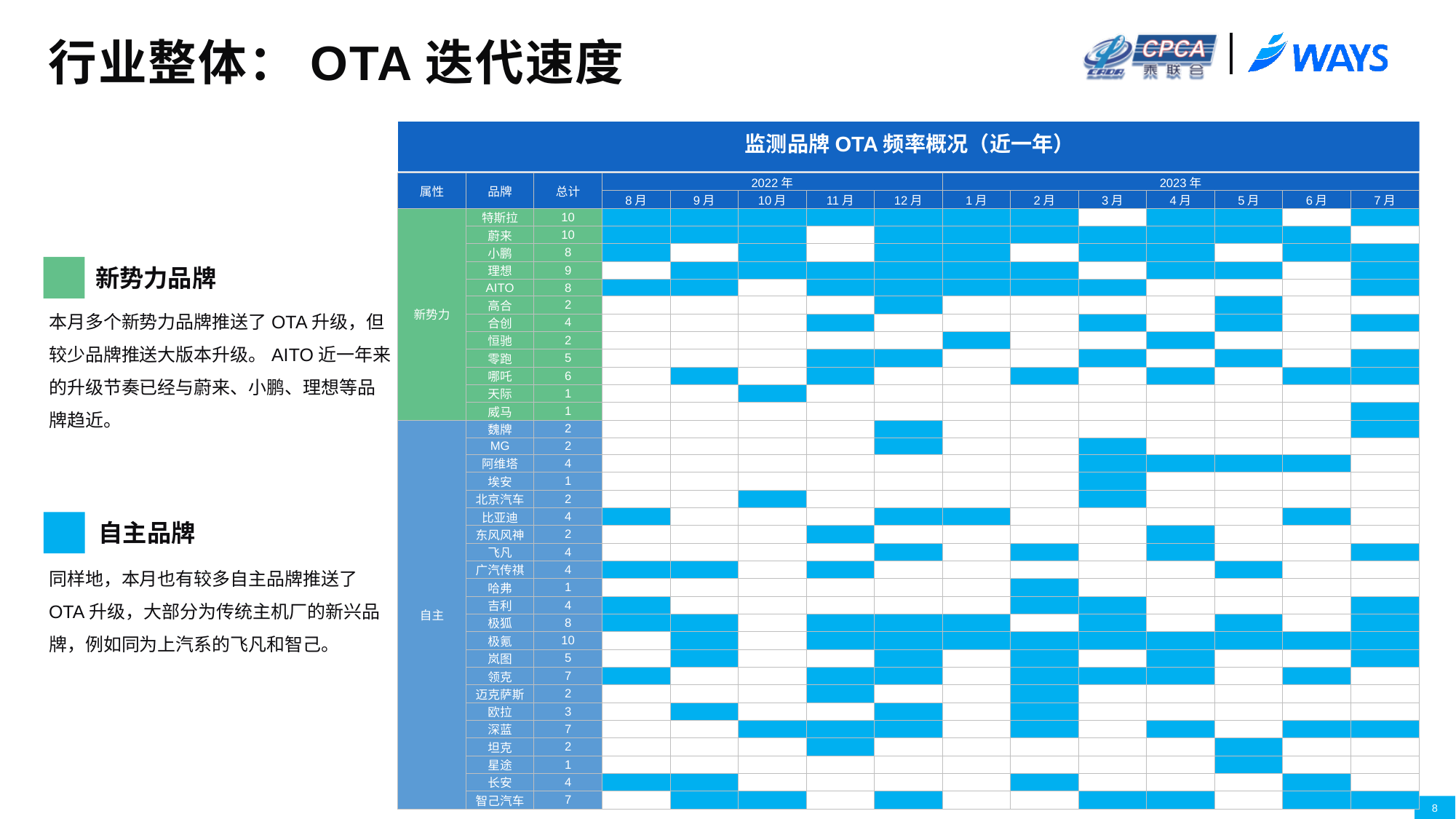

# 行业整体：OTA迭代速度

监测品牌OTA频率概况（近一年）
| 属性 | 品牌 | 总计 | 2022年 |  |  |  |  | 2023年 |  |  |  |  |  |  |
| --- | --- | --- | --- | --- | --- | --- | --- | --- | --- | --- | --- | --- | --- | --- |
|  |  |  | 8月 | 9月 | 10月 | 11月 | 12月 | 1月 | 2月 | 3月 | 4月 | 5月 | 6月 | 7月 |
| 新势力 | 特斯拉 | 10 |  |  |  |  |  |  |  |  |  |  |  |  |
|  | 蔚来 | 10 |  |  |  |  |  |  |  |  |  |  |  |  |
|  | 小鹏 | 8 |  |  |  |  |  |  |  |  |  |  |  |  |
|  | 理想 | 9 |  |  |  |  |  |  |  |  |  |  |  |  |
|  | AITO | 8 |  |  |  |  |  |  |  |  |  |  |  |  |
|  | 高合 | 2 |  |  |  |  |  |  |  |  |  |  |  |  |
|  | 合创 | 4 |  |  |  |  |  |  |  |  |  |  |  |  |
|  | 恒驰 | 2 |  |  |  |  |  |  |  |  |  |  |  |  |
|  | 零跑 | 5 |  |  |  |  |  |  |  |  |  |  |  |  |
|  | 哪吒 | 6 |  |  |  |  |  |  |  |  |  |  |  |  |
|  | 天际 | 1 |  |  |  |  |  |  |  |  |  |  |  |  |
|  | 威马 | 1 |  |  |  |  |  |  |  |  |  |  |  |  |
| 自主 | 魏牌 | 2 |  |  |  |  |  |  |  |  |  |  |  |  |
|  | MG | 2 |  |  |  |  |  |  |  |  |  |  |  |  |
|  | 阿维塔 | 4 |  |  |  |  |  |  |  |  |  |  |  |  |
|  | 埃安 | 1 |  |  |  |  |  |  |  |  |  |  |  |  |
|  | 北京汽车 | 2 |  |  |  |  |  |  |  |  |  |  |  |  |
|  | 比亚迪 | 4 |  |  |  |  |  |  |  |  |  |  |  |  |
|  | 东风风神 | 2 |  |  |  |  |  |  |  |  |  |  |  |  |
|  | 飞凡 | 4 |  |  |  |  |  |  |  |  |  |  |  |  |
|  | 广汽传祺 | 4 |  |  |  |  |  |  |  |  |  |  |  |  |
|  | 哈弗 | 1 |  |  |  |  |  |  |  |  |  |  |  |  |
|  | 吉利 | 4 |  |  |  |  |  |  |  |  |  |  |  |  |
|  | 极狐 | 8 |  |  |  |  |  |  |  |  |  |  |  |  |
|  | 极氪 | 10 |  |  |  |  |  |  |  |  |  |  |  |  |
|  | 岚图 | 5 |  |  |  |  |  |  |  |  |  |  |  |  |
|  | 领克 | 7 |  |  |  |  |  |  |  |  |  |  |  |  |
|  | 迈克萨斯 | 2 |  |  |  |  |  |  |  |  |  |  |  |  |
|  | 欧拉 | 3 |  |  |  |  |  |  |  |  |  |  |  |  |
|  | 深蓝 | 7 |  |  |  |  |  |  |  |  |  |  |  |  |
|  | 坦克 | 2 |  |  |  |  |  |  |  |  |  |  |  |  |
|  | 星途 | 1 |  |  |  |  |  |  |  |  |  |  |  |  |
|  | 长安 | 4 |  |  |  |  |  |  |  |  |  |  |  |  |
|  | 智己汽车 | 7 |  |  |  |  |  |  |  |  |  |  |  |  |

新势力品牌
本月多个新势力品牌推送了OTA升级，但较少品牌推送大版本升级。AITO近一年来的升级节奏已经与蔚来、小鹏、理想等品牌趋近。

自主品牌
同样地，本月也有较多自主品牌推送了OTA升级，大部分为传统主机厂的新兴品牌，例如同为上汽系的飞凡和智己。
8